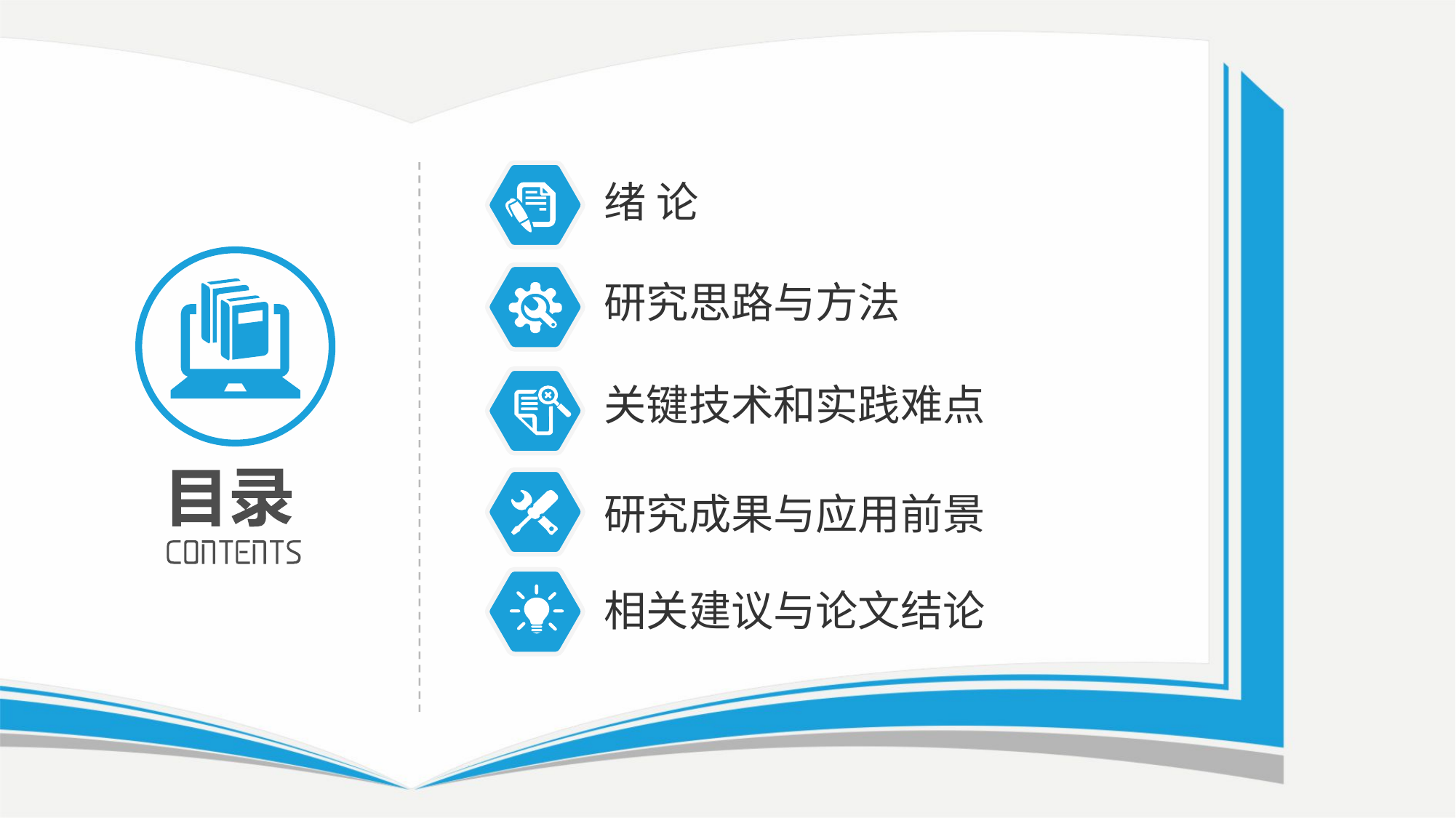

绪 论

研究思路与方法

关键技术和实践难点

研究成果与应用前景

相关建议与论文结论